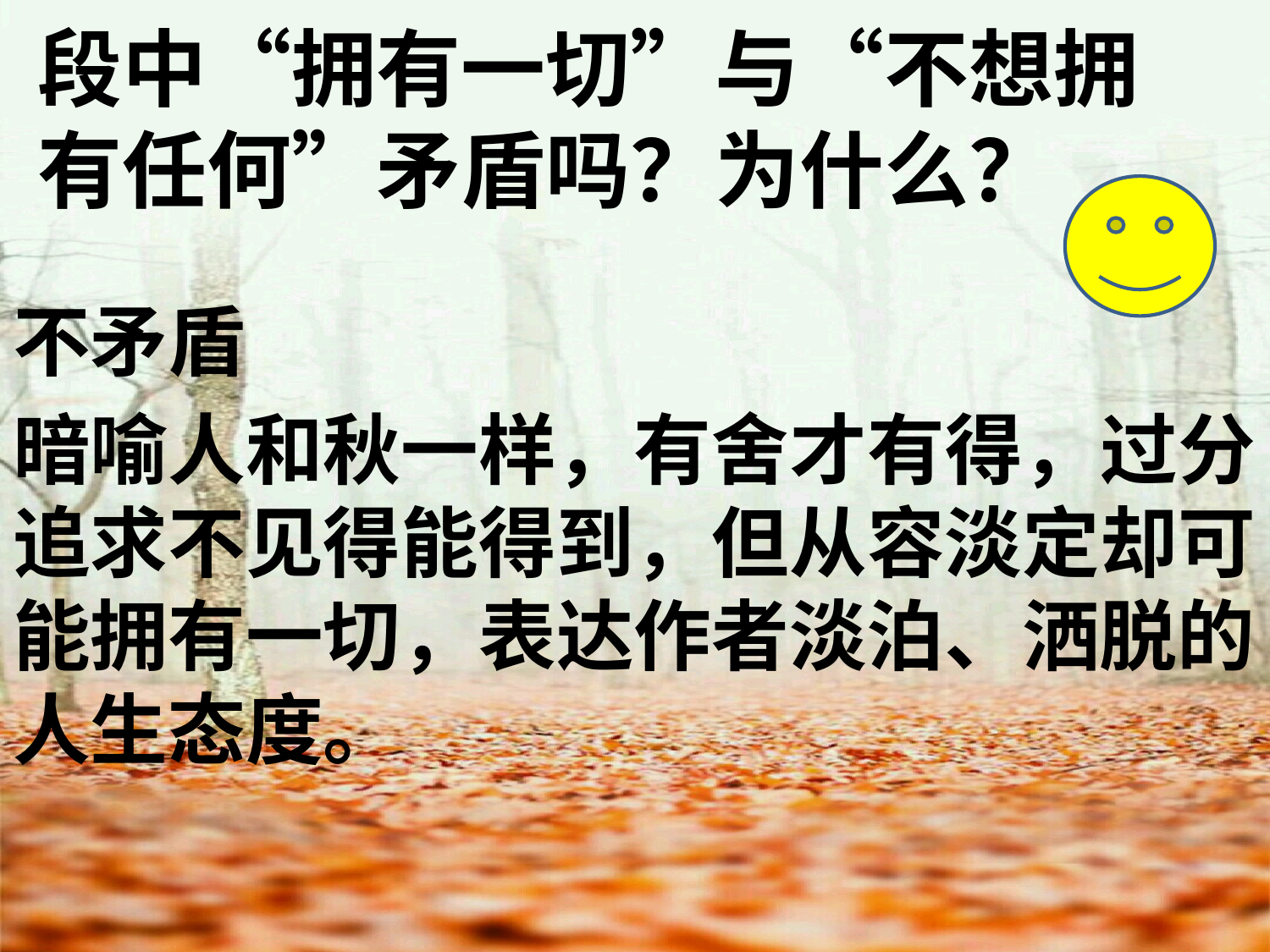

# 段中“拥有一切”与“不想拥有任何”矛盾吗？为什么？

不矛盾
暗喻人和秋一样，有舍才有得，过分追求不见得能得到，但从容淡定却可能拥有一切，表达作者淡泊、洒脱的人生态度。